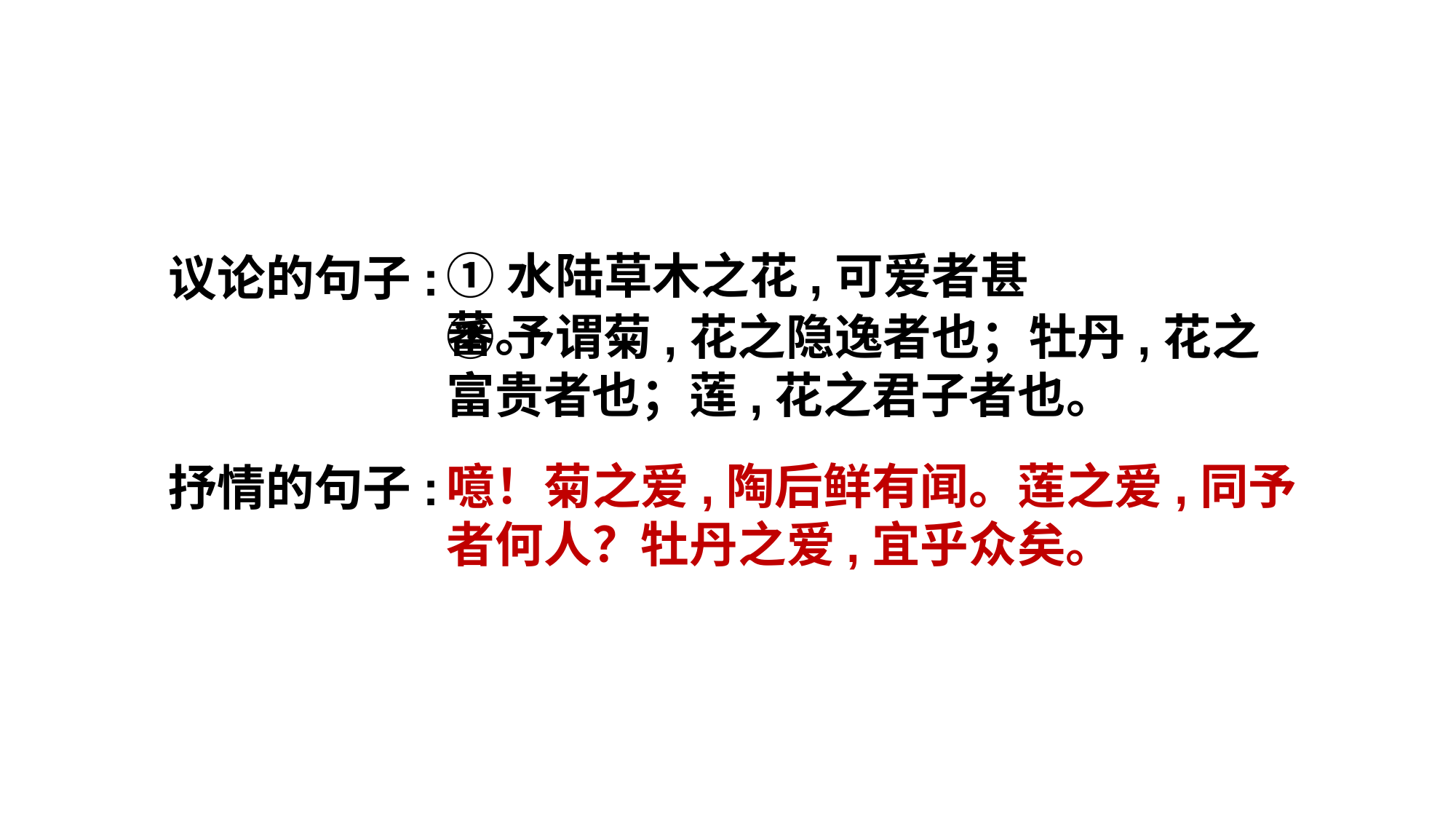

议论的句子:

抒情的句子:
①水陆草木之花,可爱者甚蕃。
②予谓菊,花之隐逸者也；牡丹,花之富贵者也；莲,花之君子者也。
噫！菊之爱,陶后鲜有闻。莲之爱,同予者何人？牡丹之爱,宜乎众矣。